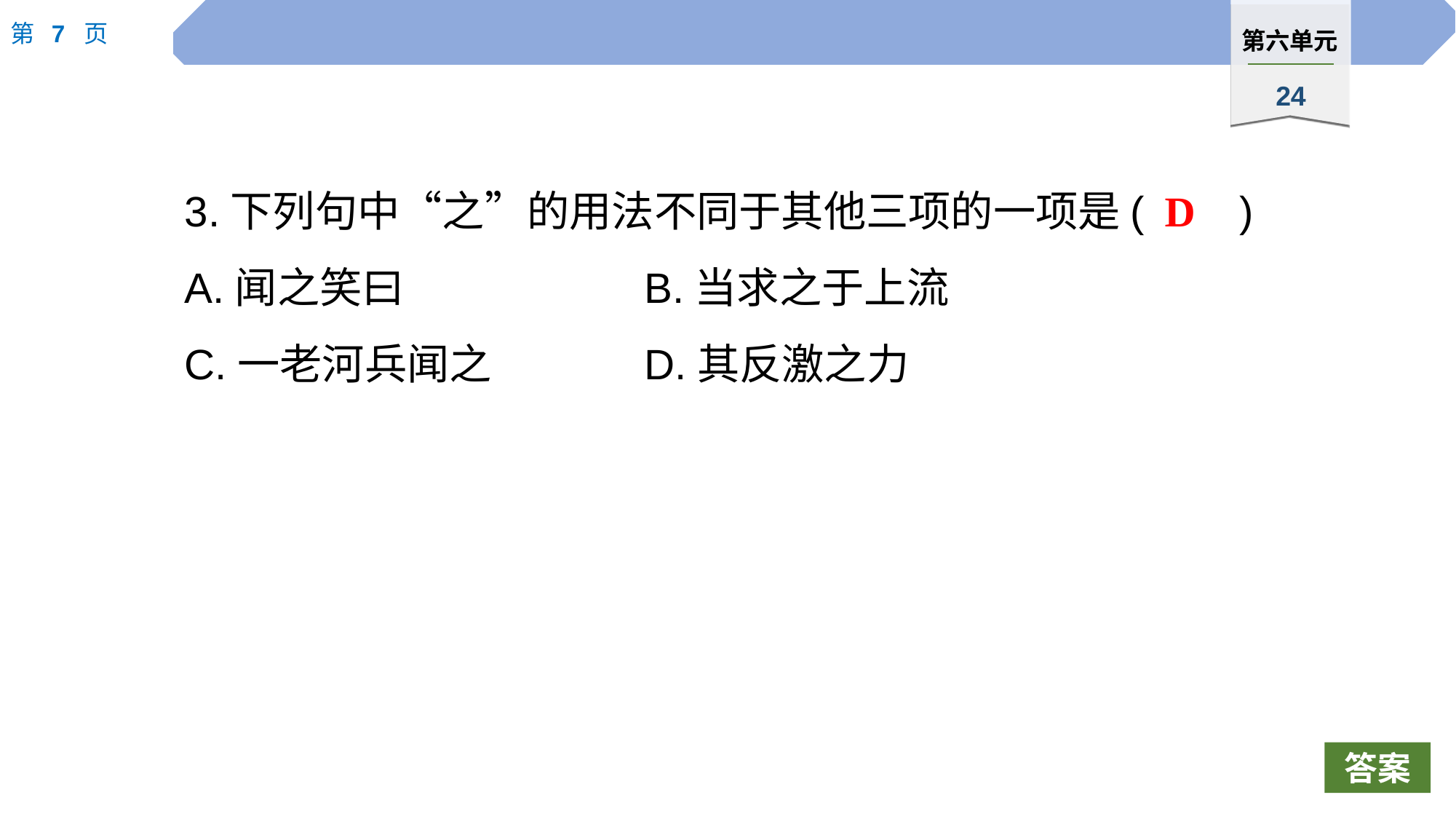

3.下列句中“之”的用法不同于其他三项的一项是(        )
A.闻之笑曰			B.当求之于上流
C.一老河兵闻之		D.其反激之力
D
答案